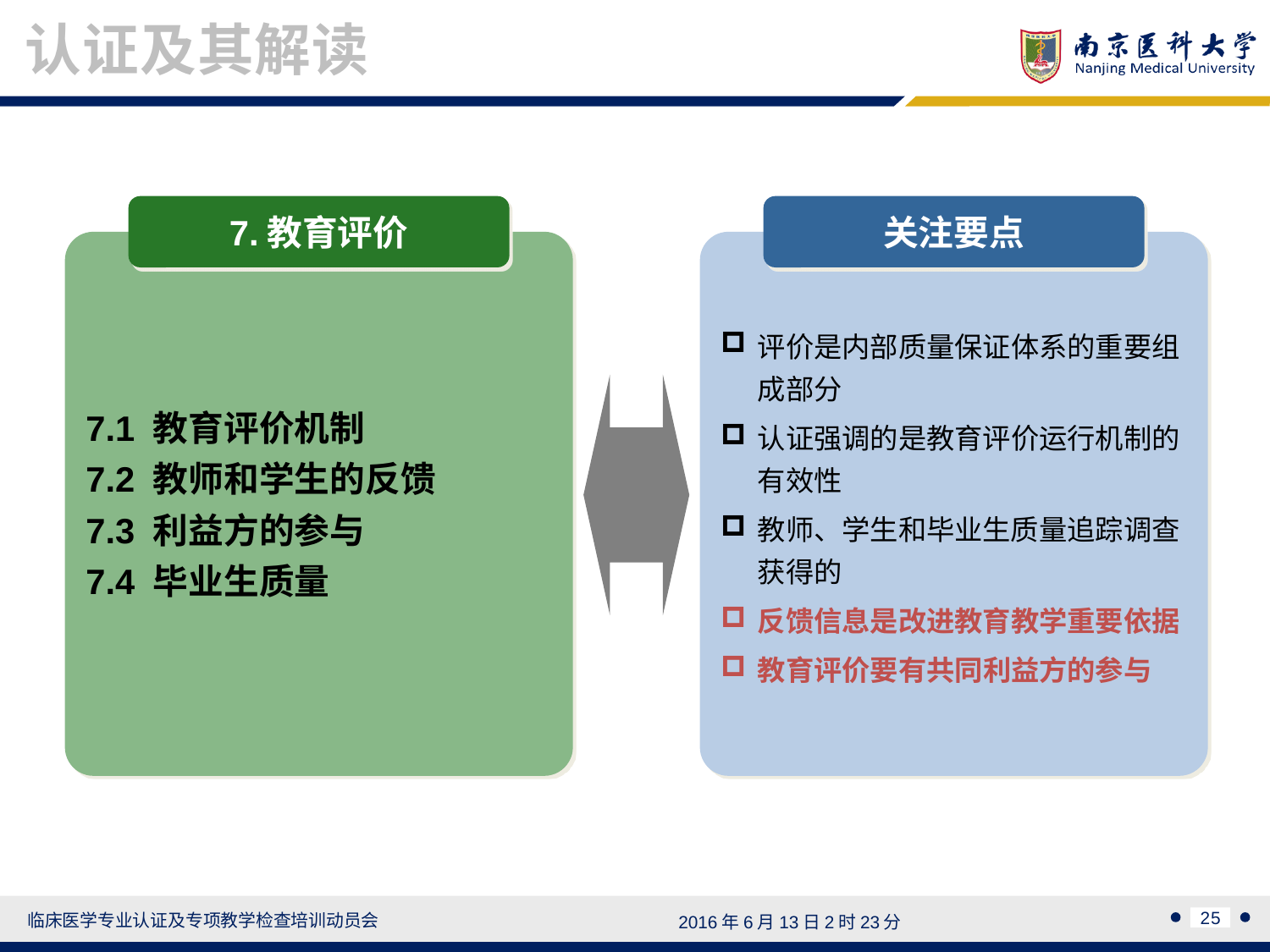

认证及其解读
7.教育评价
7.1 教育评价机制
7.2 教师和学生的反馈
7.3 利益方的参与
7.4 毕业生质量
关注要点
评价是内部质量保证体系的重要组成部分
认证强调的是教育评价运行机制的有效性
教师、学生和毕业生质量追踪调查获得的
反馈信息是改进教育教学重要依据
教育评价要有共同利益方的参与